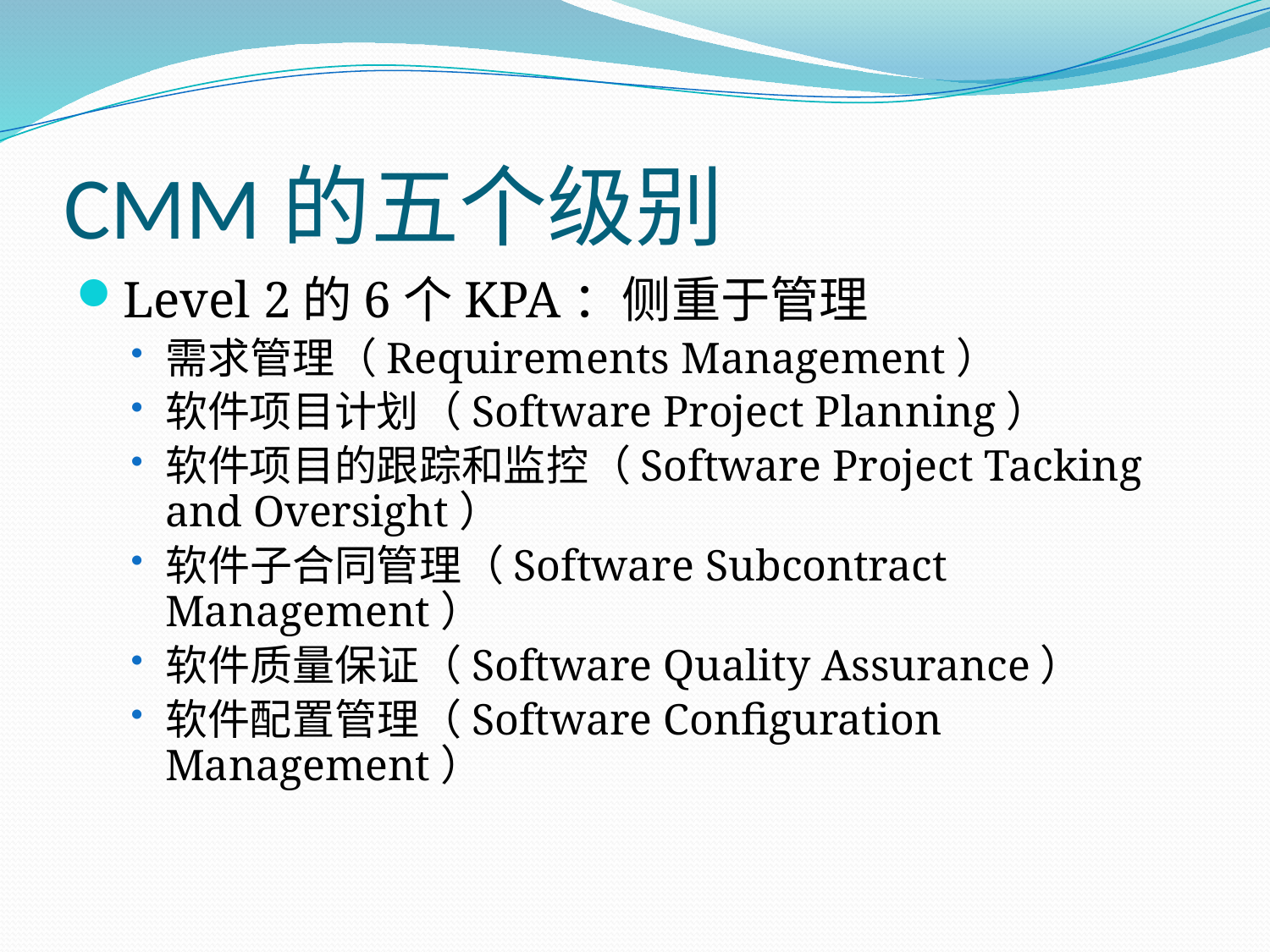

# CMM的五个级别
Level 2的6个KPA：侧重于管理
需求管理（Requirements Management）
软件项目计划（Software Project Planning）
软件项目的跟踪和监控（Software Project Tacking and Oversight）
软件子合同管理（Software Subcontract Management）
软件质量保证（Software Quality Assurance）
软件配置管理（Software Configuration Management）